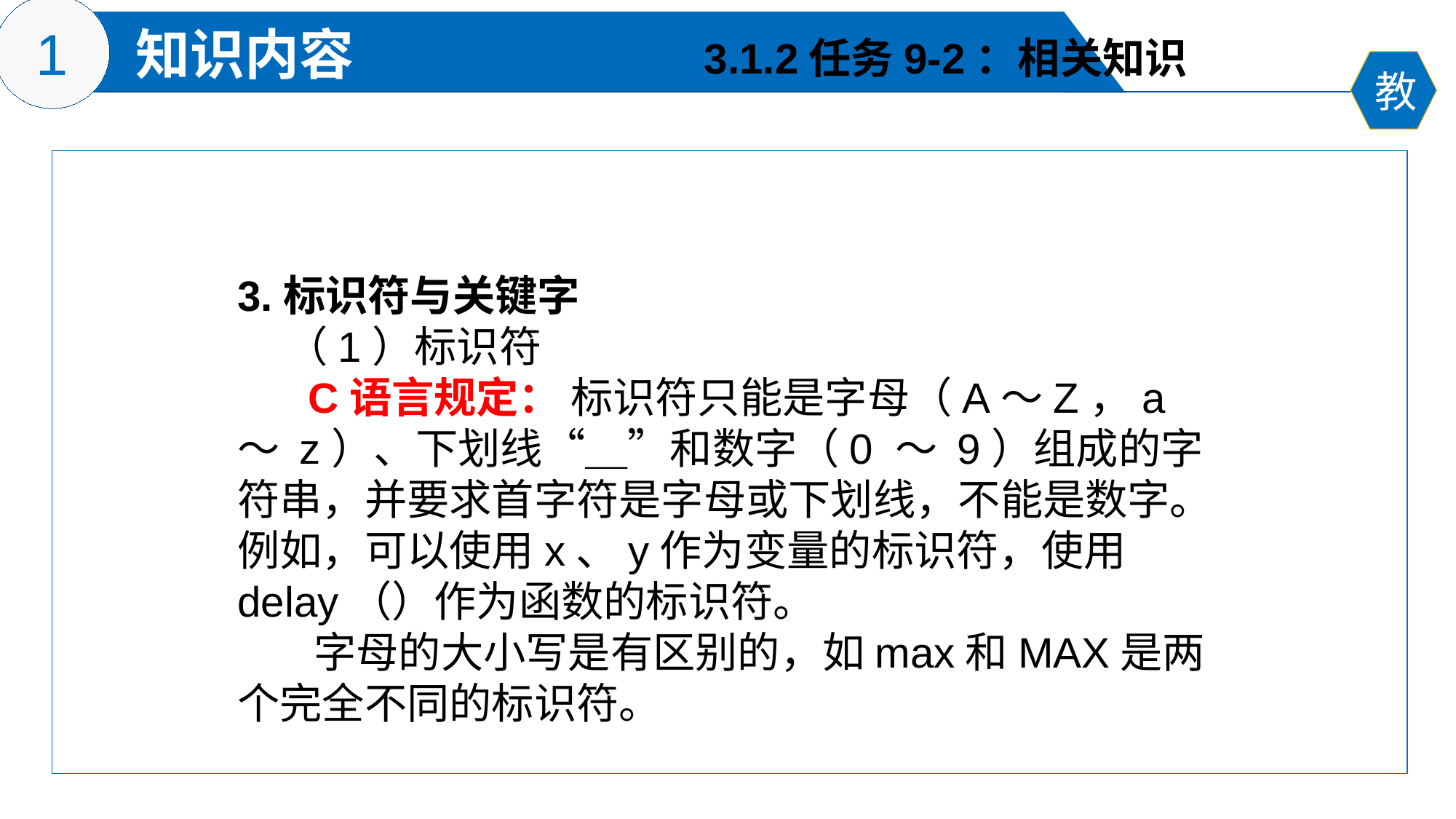

3.1.2任务9-2：相关知识

3.标识符与关键字
    （1）标识符
      C语言规定： 标识符只能是字母（A～Z，a ～ z）、下划线“＿”和数字（0 ～ 9）组成的字符串，并要求首字符是字母或下划线，不能是数字。例如，可以使用x、y作为变量的标识符，使用delay（）作为函数的标识符。
       字母的大小写是有区别的，如max和MAX是两个完全不同的标识符。